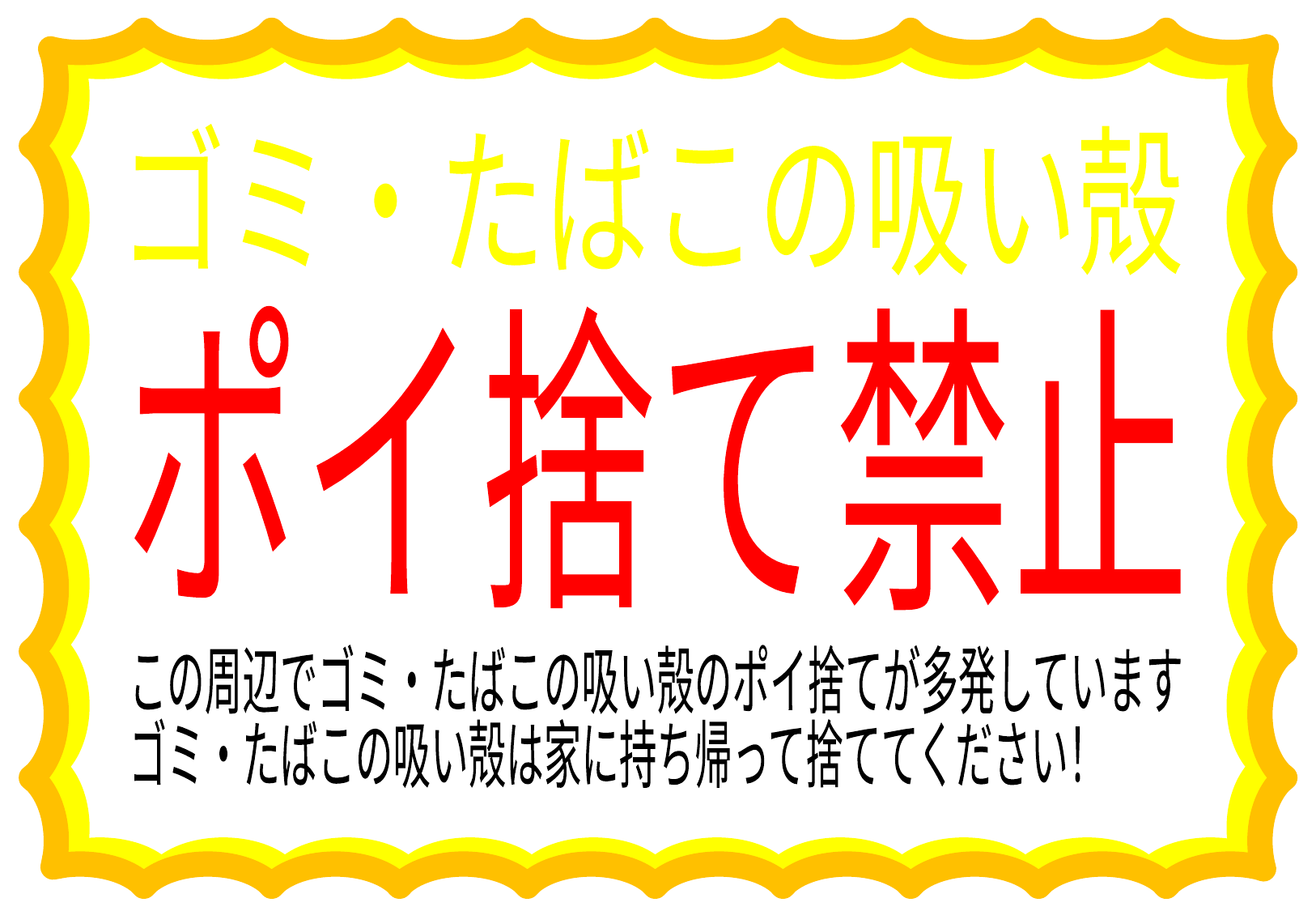

ゴミ・たばこの吸い殻
ポイ捨て禁止
この周辺でゴミ・たばこの吸い殻のポイ捨てが多発しています
ゴミ・たばこの吸い殻は家に持ち帰って捨ててください！